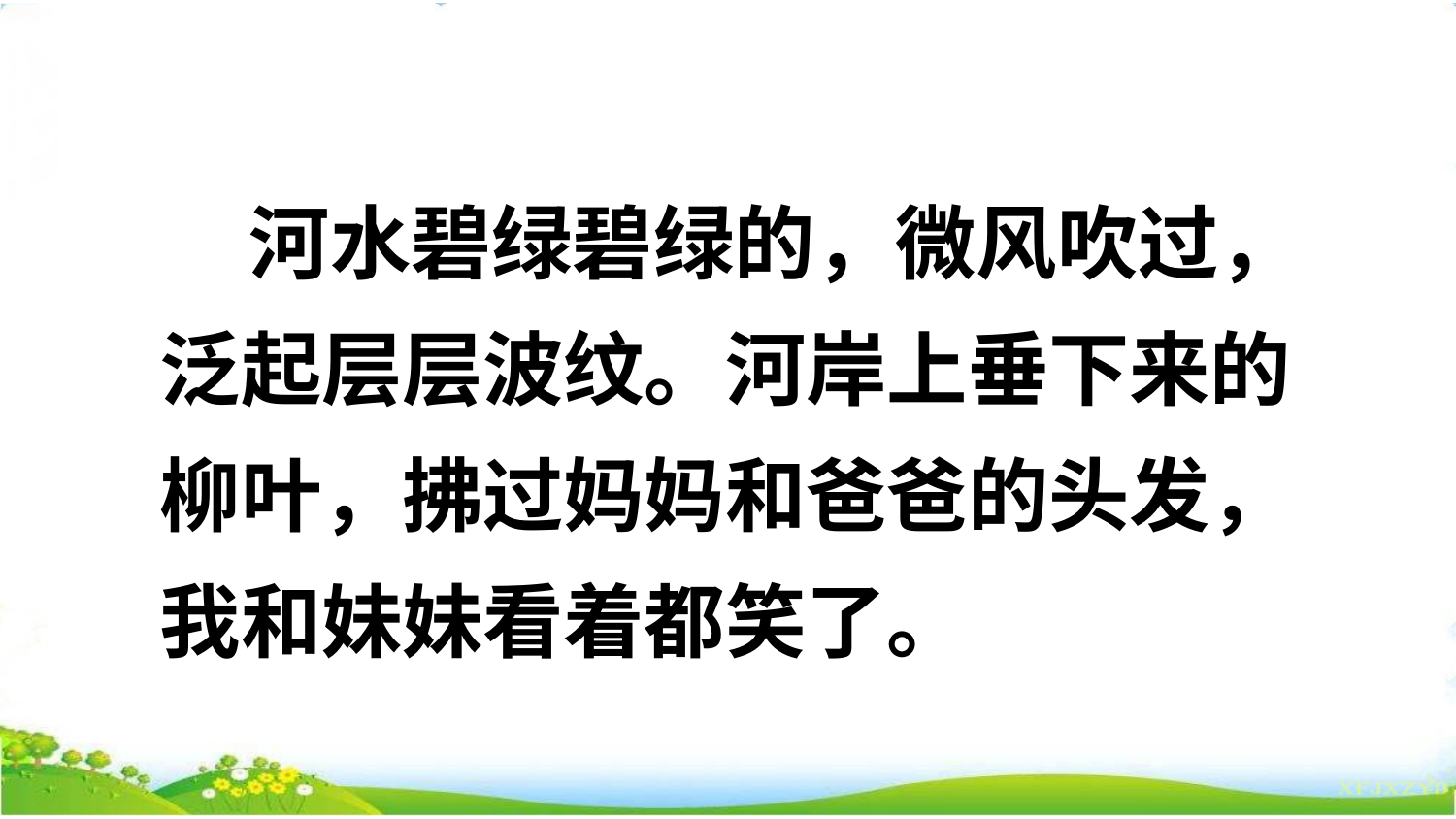

河水碧绿碧绿的，微风吹过，泛起层层波纹。河岸上垂下来的柳叶，拂过妈妈和爸爸的头发，我和妹妹看着都笑了。